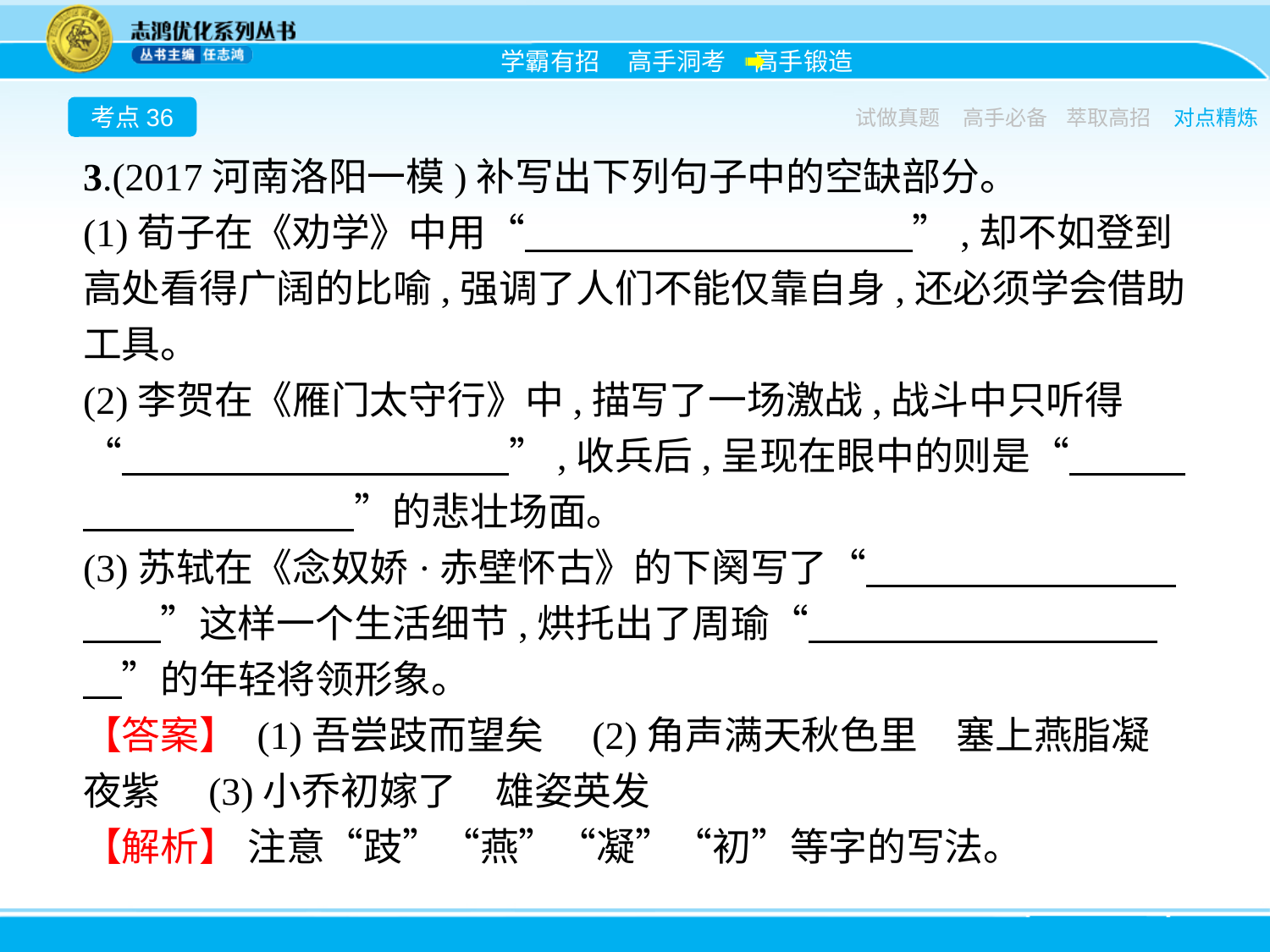

考点36
试做真题
高手必备
萃取高招
对点精炼
3.(2017河南洛阳一模)补写出下列句子中的空缺部分。
(1)荀子在《劝学》中用“　　　　　　　　　　”,却不如登到高处看得广阔的比喻,强调了人们不能仅靠自身,还必须学会借助工具。
(2)李贺在《雁门太守行》中,描写了一场激战,战斗中只听得“　　　　　　　　　　”,收兵后,呈现在眼中的则是“　　　　　　　　　　”的悲壮场面。
(3)苏轼在《念奴娇·赤壁怀古》的下阕写了“　　　　　　　　　　”这样一个生活细节,烘托出了周瑜“　　　　　　　　　　”的年轻将领形象。
【答案】 (1)吾尝跂而望矣　(2)角声满天秋色里　塞上燕脂凝夜紫　(3)小乔初嫁了　雄姿英发
【解析】 注意“跂”“燕”“凝”“初”等字的写法。